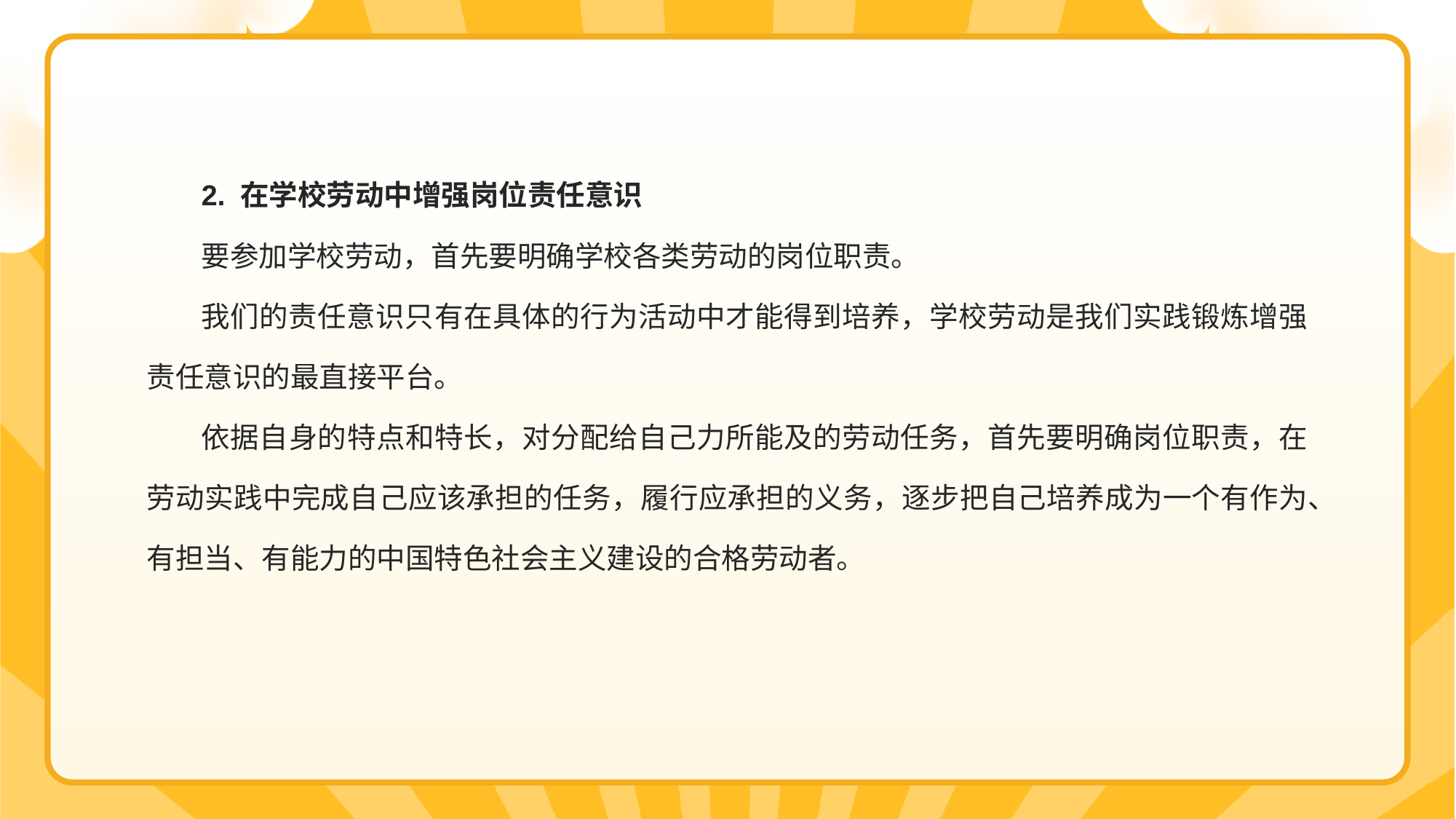

2. 在学校劳动中增强岗位责任意识
要参加学校劳动，首先要明确学校各类劳动的岗位职责。
我们的责任意识只有在具体的行为活动中才能得到培养，学校劳动是我们实践锻炼增强责任意识的最直接平台。
依据自身的特点和特长，对分配给自己力所能及的劳动任务，首先要明确岗位职责，在劳动实践中完成自己应该承担的任务，履行应承担的义务，逐步把自己培养成为一个有作为、有担当、有能力的中国特色社会主义建设的合格劳动者。